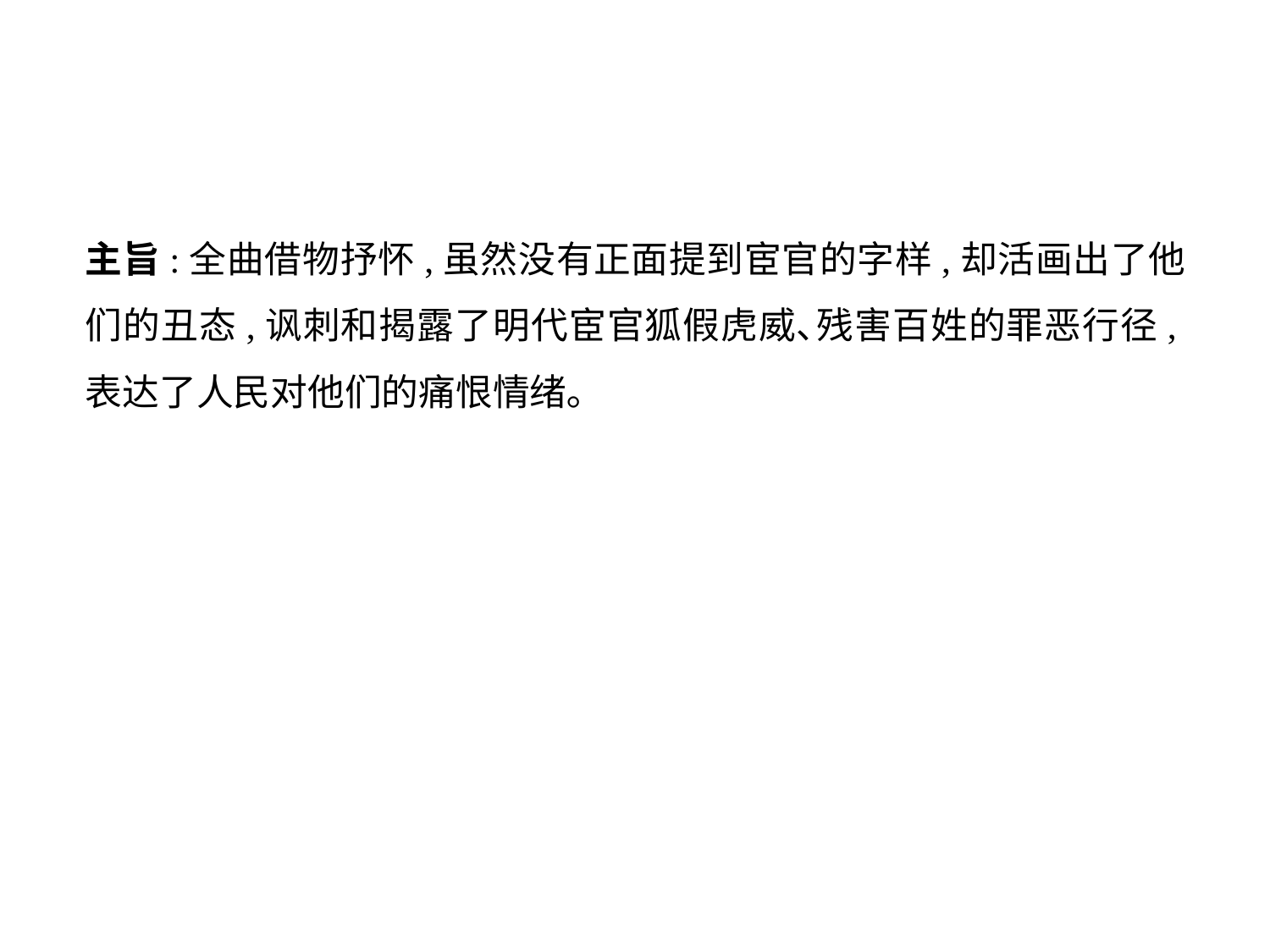

主旨:全曲借物抒怀,虽然没有正面提到宦官的字样,却活画出了他们的丑态,讽刺和揭露了明代宦官狐假虎威､残害百姓的罪恶行径,表达了人民对他们的痛恨情绪｡